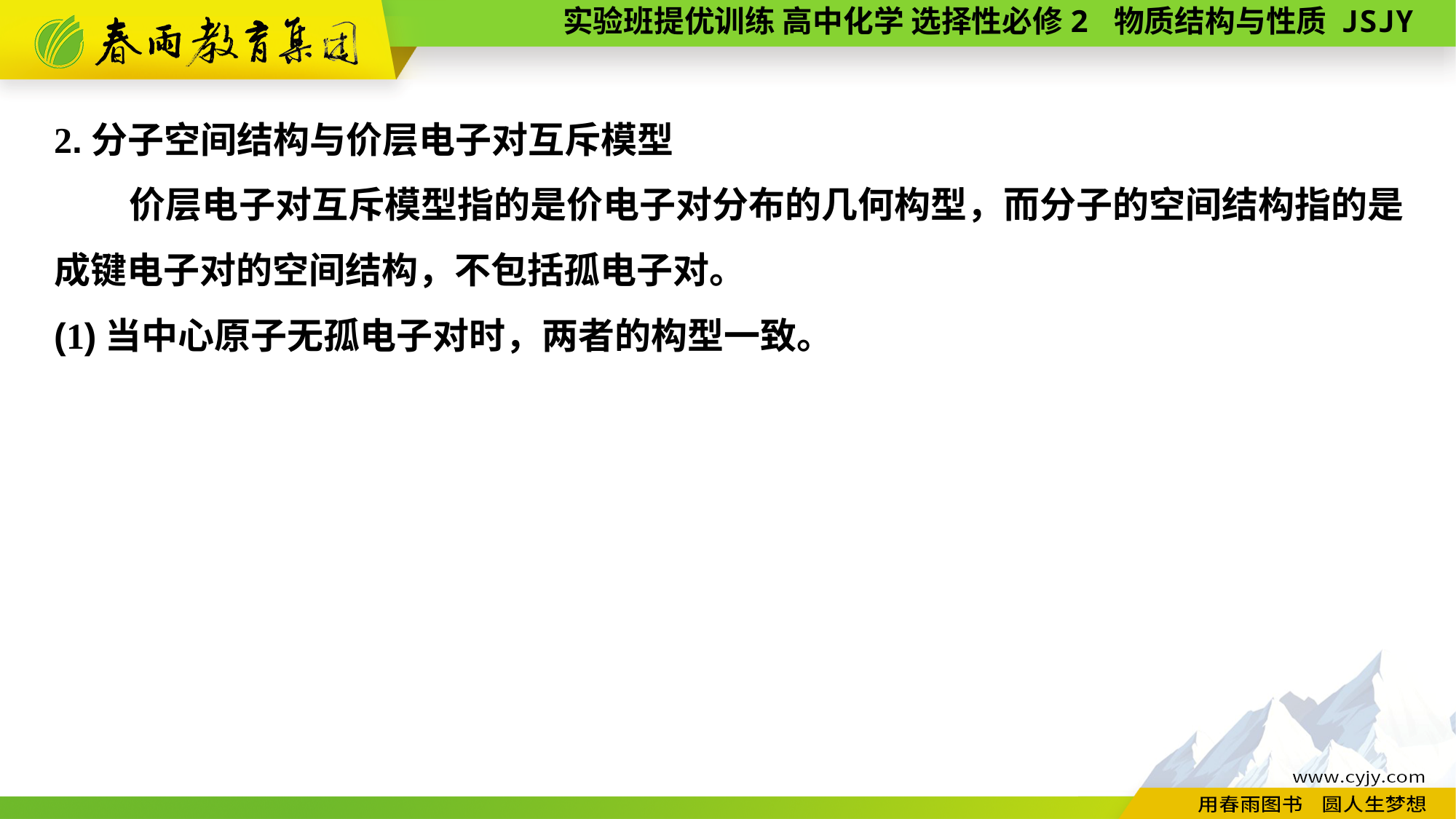

2.分子空间结构与价层电子对互斥模型
价层电子对互斥模型指的是价电子对分布的几何构型，而分子的空间结构指的是成键电子对的空间结构，不包括孤电子对。
(1)当中心原子无孤电子对时，两者的构型一致。